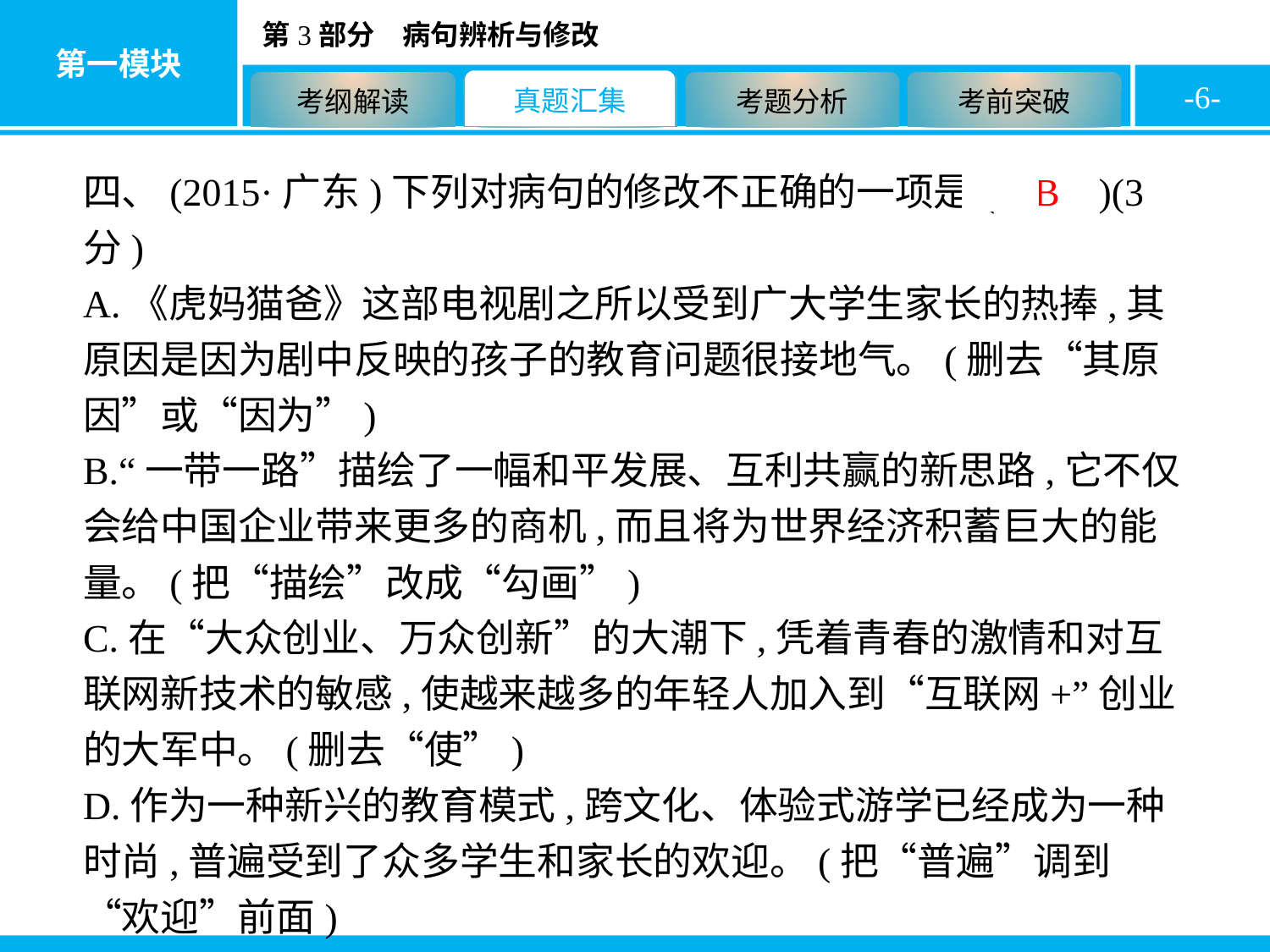

-6-
四、(2015·广东)下列对病句的修改不正确的一项是(    B    )(3分)
A.《虎妈猫爸》这部电视剧之所以受到广大学生家长的热捧,其原因是因为剧中反映的孩子的教育问题很接地气。(删去“其原因”或“因为”)
B.“一带一路”描绘了一幅和平发展、互利共赢的新思路,它不仅会给中国企业带来更多的商机,而且将为世界经济积蓄巨大的能量。(把“描绘”改成“勾画”)
C.在“大众创业、万众创新”的大潮下,凭着青春的激情和对互联网新技术的敏感,使越来越多的年轻人加入到“互联网+”创业的大军中。(删去“使”)
D.作为一种新兴的教育模式,跨文化、体验式游学已经成为一种时尚,普遍受到了众多学生和家长的欢迎。(把“普遍”调到“欢迎”前面)